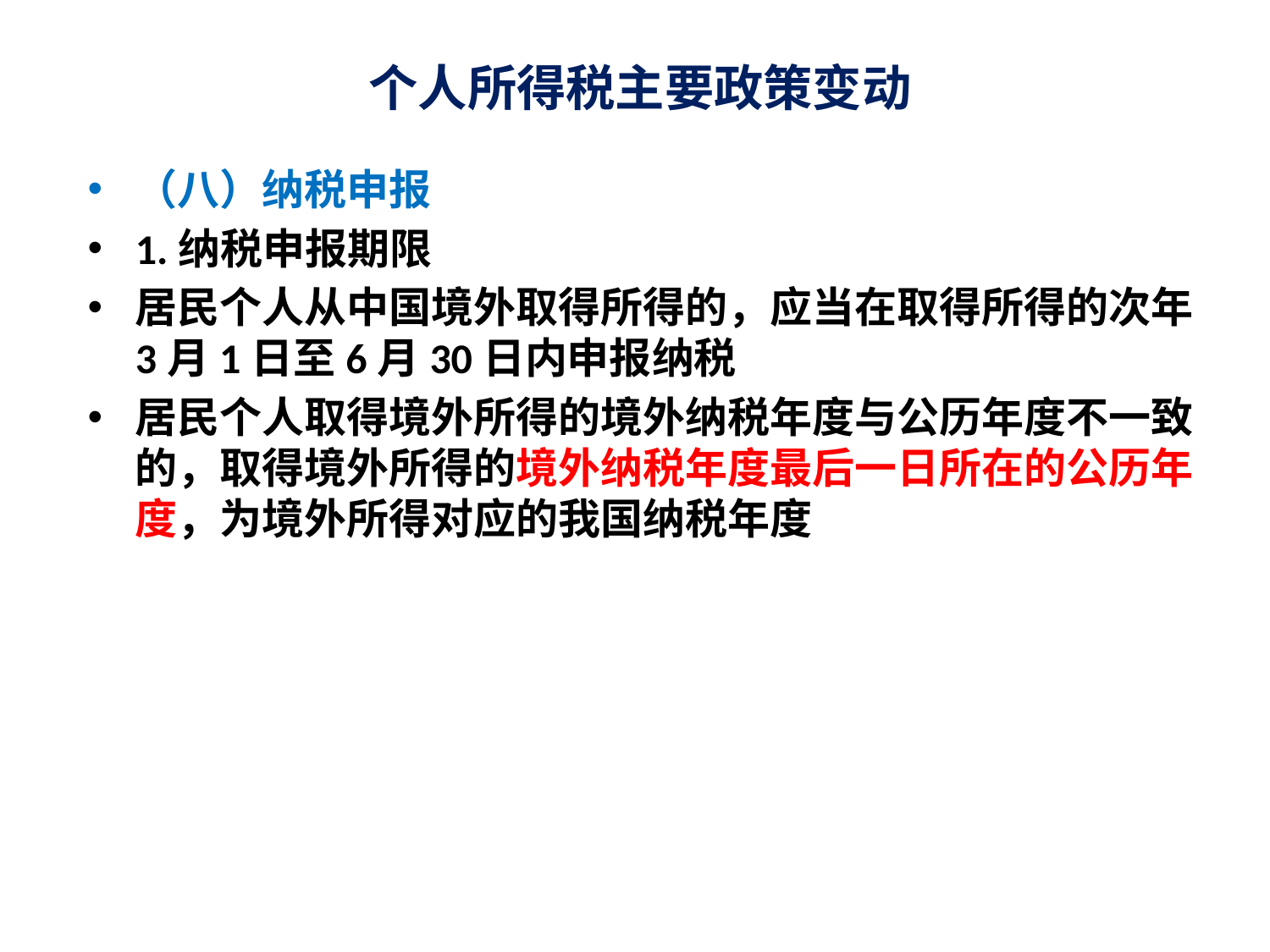

# 个人所得税主要政策变动
（八）纳税申报
1.纳税申报期限
居民个人从中国境外取得所得的，应当在取得所得的次年3月1日至6月30日内申报纳税
居民个人取得境外所得的境外纳税年度与公历年度不一致的，取得境外所得的境外纳税年度最后一日所在的公历年度，为境外所得对应的我国纳税年度